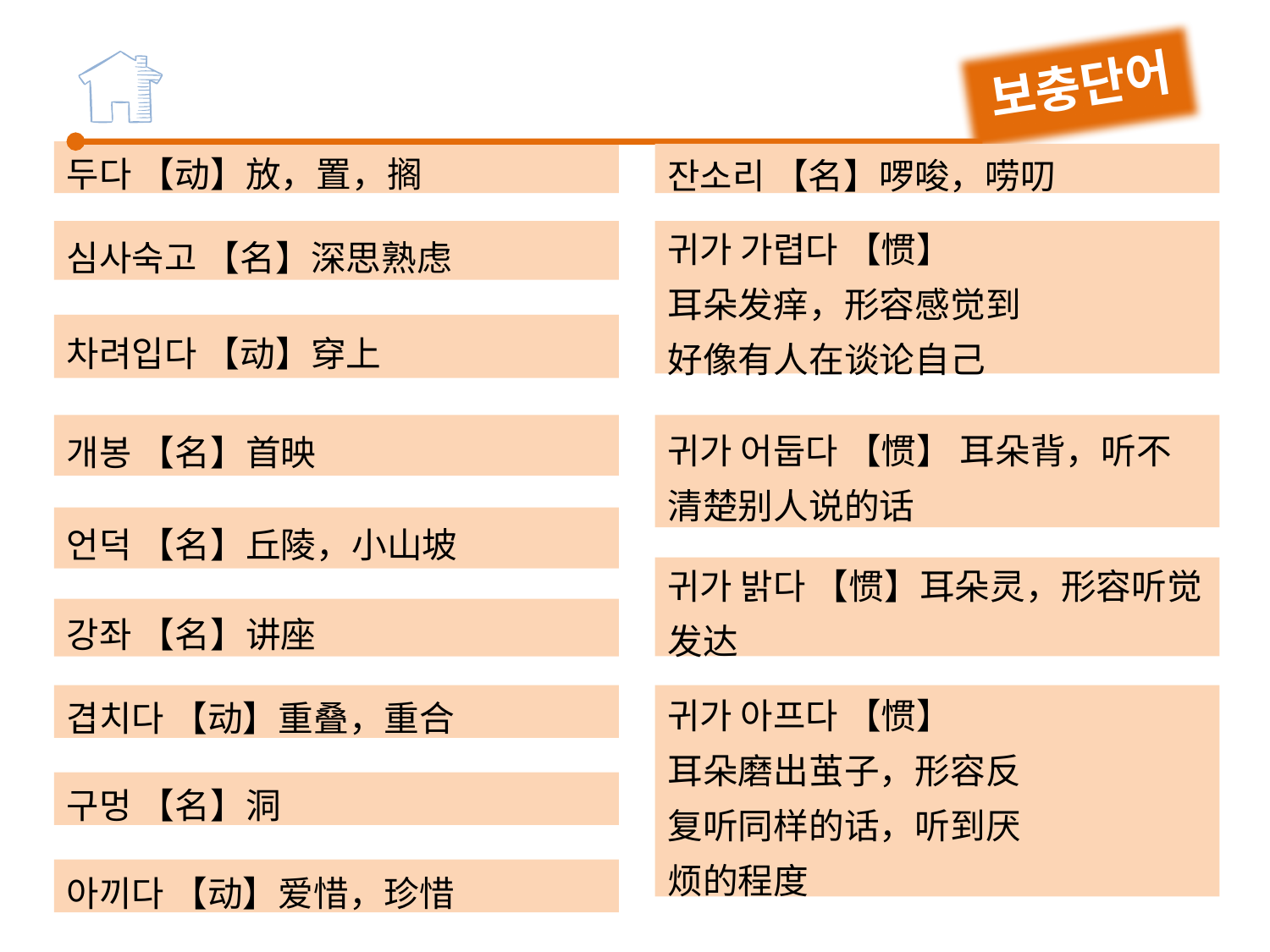

보충단어

두다 【动】放，置，搁
잔소리 【名】啰唆，唠叨
심사숙고 【名】深思熟虑
귀가 가렵다 【惯】
耳朵发痒，形容感觉到
好像有人在谈论自己
차려입다 【动】穿上
개봉 【名】首映
귀가 어둡다 【惯】 耳朵背，听不清楚别人说的话
언덕 【名】丘陵，小山坡
귀가 밝다 【惯】耳朵灵，形容听觉发达
강좌 【名】讲座
겹치다 【动】重叠，重合
귀가 아프다 【惯】
耳朵磨出茧子，形容反
复听同样的话，听到厌
烦的程度
구멍 【名】洞
아끼다 【动】爱惜，珍惜